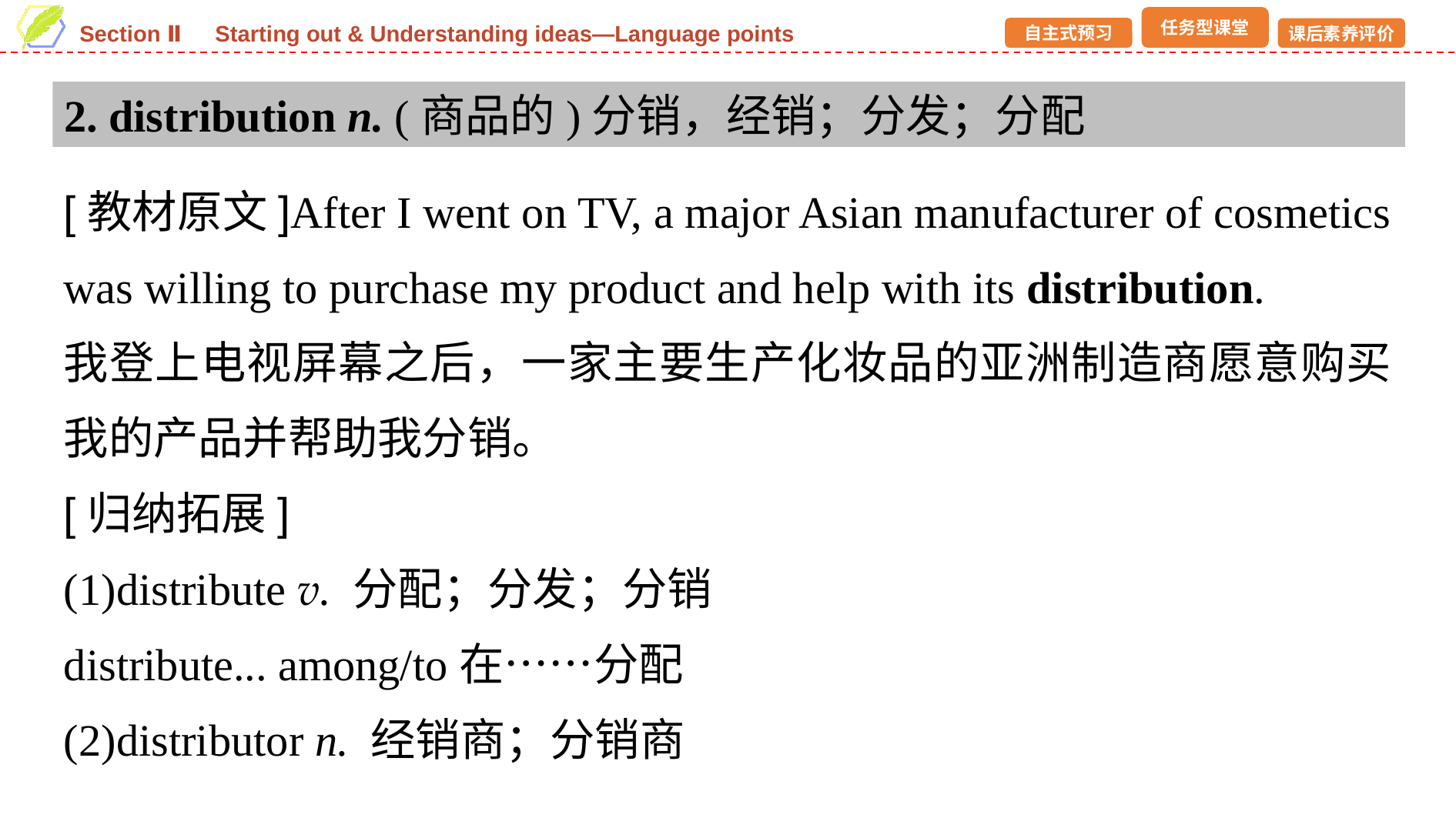

2. distribution n. (商品的)分销，经销；分发；分配
[教材原文]After I went on TV, a major Asian manufacturer of cosmetics was willing to purchase my product and help with its distribution.
我登上电视屏幕之后，一家主要生产化妆品的亚洲制造商愿意购买我的产品并帮助我分销。
[归纳拓展]
(1)distribute v. 分配；分发；分销
distribute... among/to在……分配
(2)distributor n. 经销商；分销商